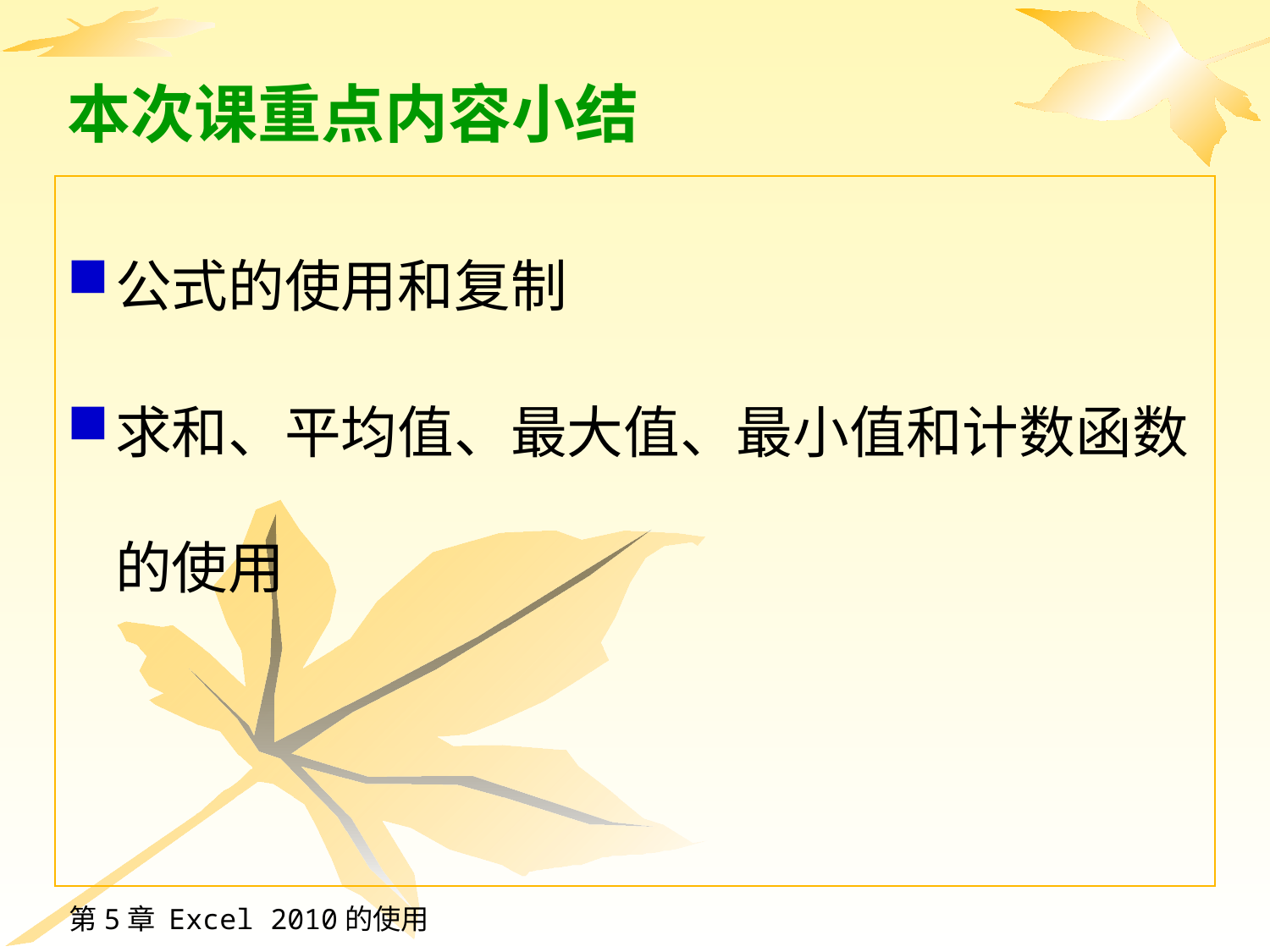

# 本次课重点内容小结
公式的使用和复制
求和、平均值、最大值、最小值和计数函数的使用